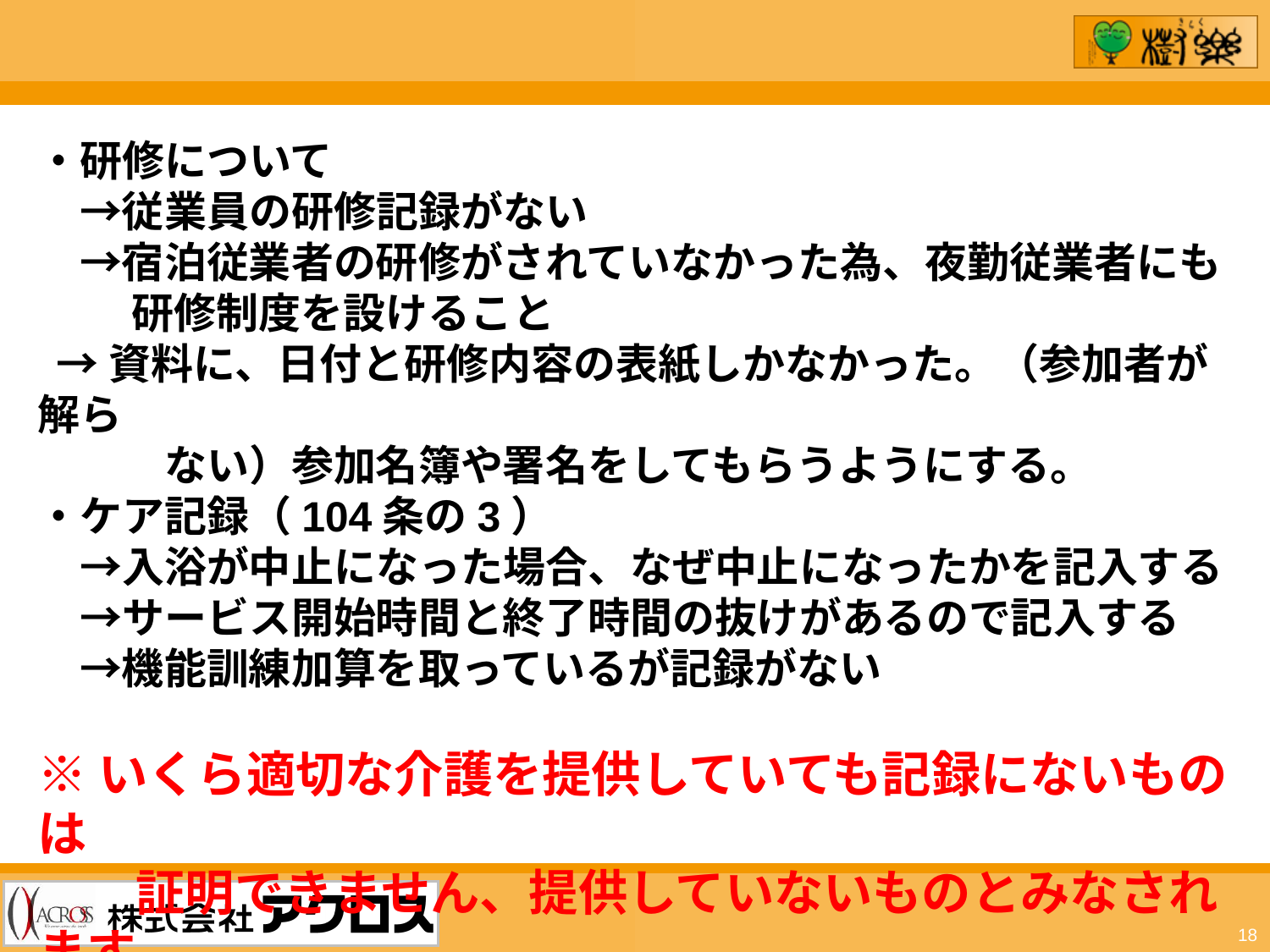

・研修について
　→従業員の研修記録がない
　→宿泊従業者の研修がされていなかった為、夜勤従業者にも
　　 研修制度を設けること
  →資料に、日付と研修内容の表紙しかなかった。（参加者が解ら
　　　ない）参加名簿や署名をしてもらうようにする。
・ケア記録（104条の3）
　→入浴が中止になった場合、なぜ中止になったかを記入する
　→サービス開始時間と終了時間の抜けがあるので記入する
　→機能訓練加算を取っているが記録がない

※いくら適切な介護を提供していても記録にないものは
　　証明できません、提供していないものとみなされます

18